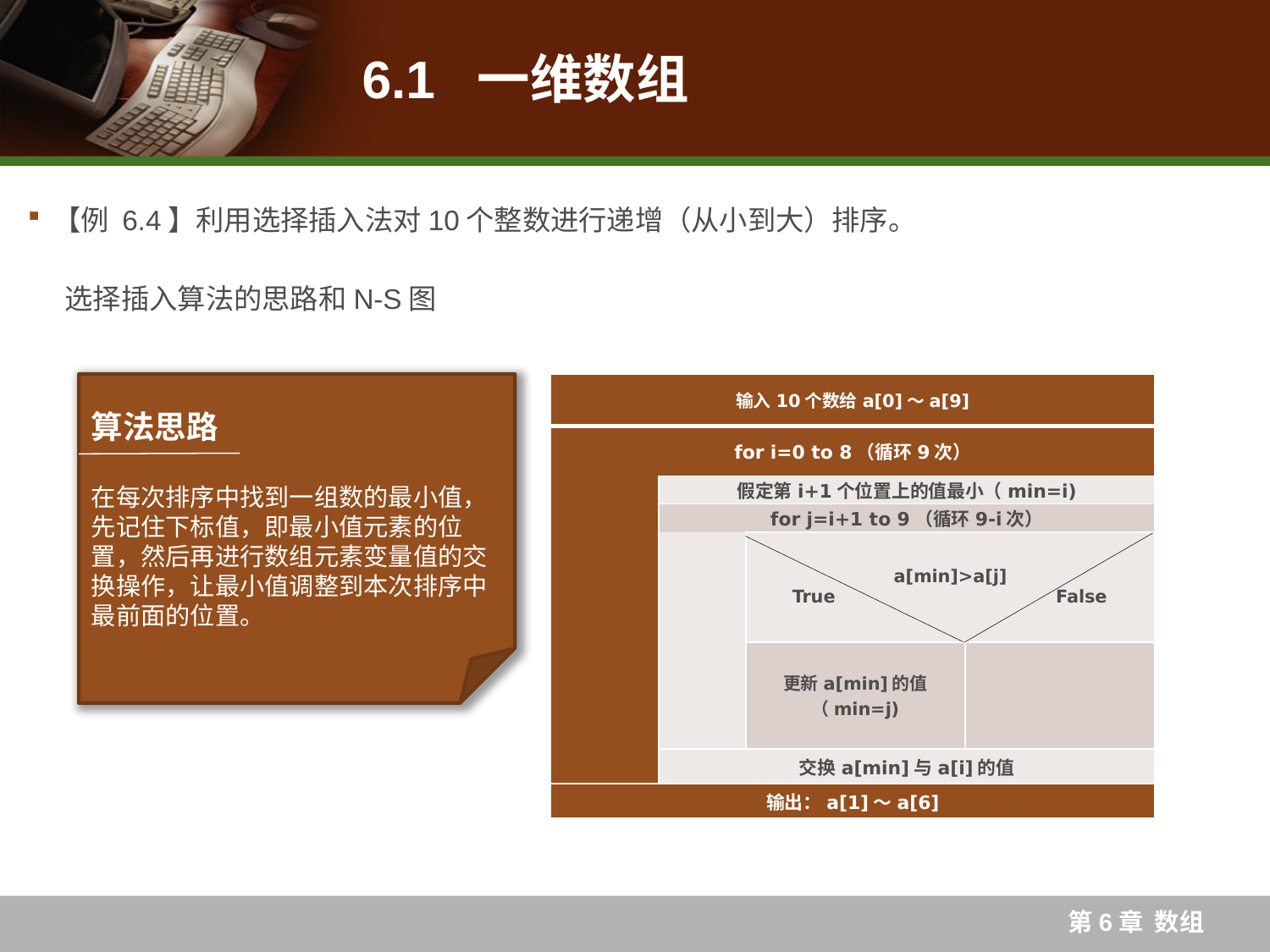

# 6.1  一维数组
【例 6.4】利用选择插入法对10个整数进行递增（从小到大）排序。

选择插入算法的思路和N-S图

在每次排序中找到一组数的最小值，先记住下标值，即最小值元素的位置，然后再进行数组元素变量值的交换操作，让最小值调整到本次排序中最前面的位置。

| 输入10个数给a[0]～a[9] |  |  |  |
| --- | --- | --- | --- |
| for i=0 to 8（循环9次） |  |  |  |
|  | 假定第i+1个位置上的值最小（min=i) |  |  |
|  | for j=i+1 to 9（循环9-i次） |  |  |
|  |  | a[min]>a[j] True False |  |
|  |  | 更新a[min]的值 （min=j) |  |
|  | 交换a[min]与a[i]的值 |  |  |
| 输出：a[1]～a[6] |  |  |  |
算法思路

第6章  数组